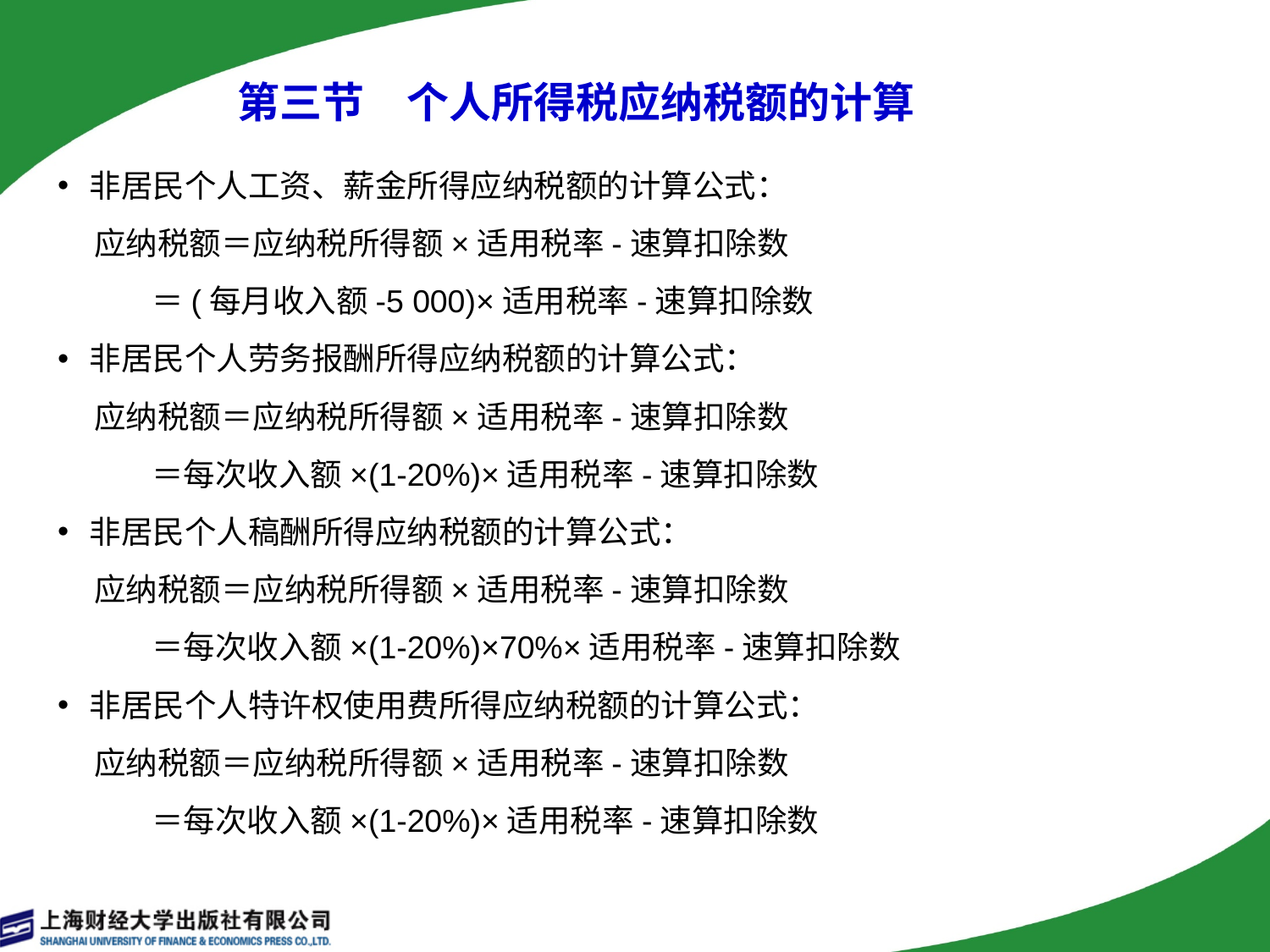

第三节　个人所得税应纳税额的计算
非居民个人工资、薪金所得应纳税额的计算公式：
    应纳税额＝应纳税所得额×适用税率-速算扣除数
            ＝(每月收入额-5 000)×适用税率-速算扣除数
非居民个人劳务报酬所得应纳税额的计算公式：
    应纳税额＝应纳税所得额×适用税率-速算扣除数
            ＝每次收入额×(1-20%)×适用税率-速算扣除数
非居民个人稿酬所得应纳税额的计算公式：
    应纳税额＝应纳税所得额×适用税率-速算扣除数
            ＝每次收入额×(1-20%)×70%×适用税率-速算扣除数
非居民个人特许权使用费所得应纳税额的计算公式：
    应纳税额＝应纳税所得额×适用税率-速算扣除数
            ＝每次收入额×(1-20%)×适用税率-速算扣除数